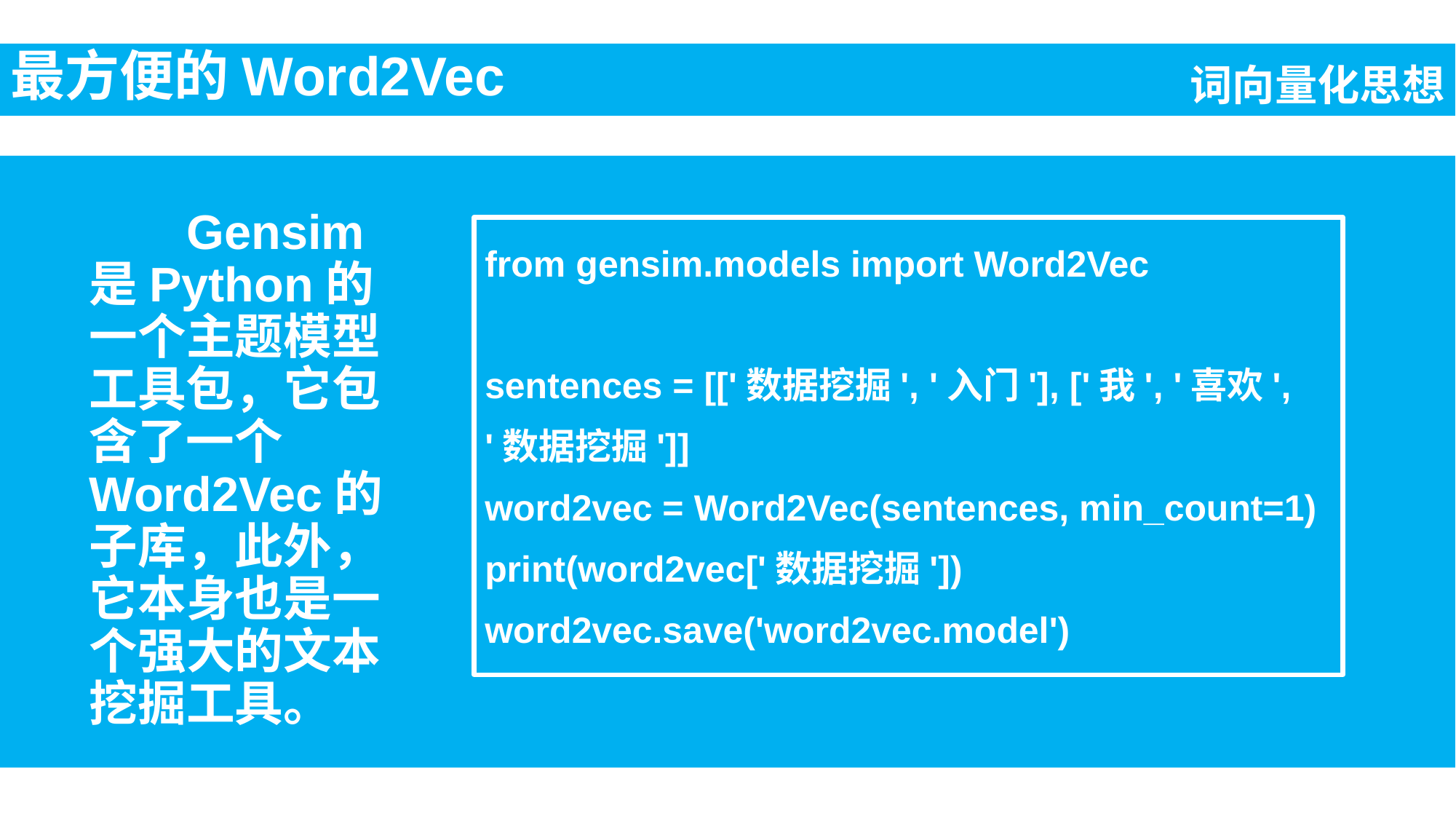

最方便的Word2Vec
词向量化思想
Gensim是Python的一个主题模型工具包，它包含了一个Word2Vec的子库，此外，它本身也是一个强大的文本挖掘工具。
from gensim.models import Word2Vec

sentences = [['数据挖掘', '入门'], ['我', '喜欢', '数据挖掘']]
word2vec = Word2Vec(sentences, min_count=1)
print(word2vec['数据挖掘'])
word2vec.save('word2vec.model')